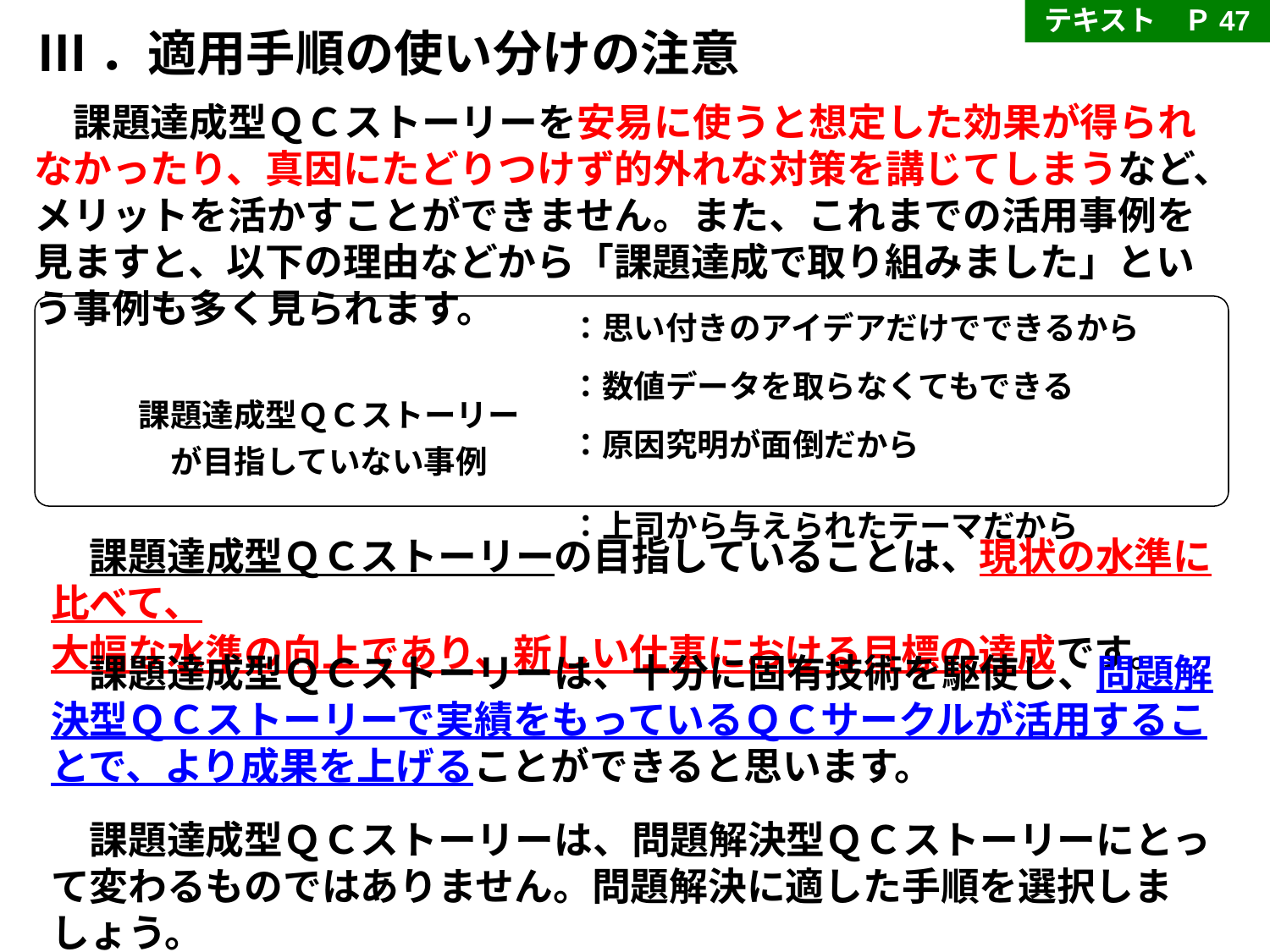

テキスト　Ｐ47
Ⅲ．適用手順の使い分けの注意
　課題達成型ＱＣストーリーを安易に使うと想定した効果が得られなかったり、真因にたどりつけず的外れな対策を講じてしまうなど、メリットを活かすことができません。また、これまでの活用事例を見ますと、以下の理由などから「課題達成で取り組みました」という事例も多く見られます。
|  | 課題達成型ＱＣストーリー が目指していない事例 | ：思い付きのアイデアだけでできるから |
| --- | --- | --- |
|  |  | ：数値データを取らなくてもできる |
|  |  | ：原因究明が面倒だから |
|  |  | ：上司から与えられたテーマだから |

　課題達成型ＱＣストーリーの目指していることは、現状の水準に比べて、
大幅な水準の向上であり、新しい仕事における目標の達成です。
　課題達成型ＱＣストーリーは、十分に固有技術を駆使し、問題解決型ＱＣストーリーで実績をもっているＱＣサークルが活用することで、より成果を上げることができると思います。
　課題達成型ＱＣストーリーは、問題解決型ＱＣストーリーにとって変わるものではありません。問題解決に適した手順を選択しましょう。